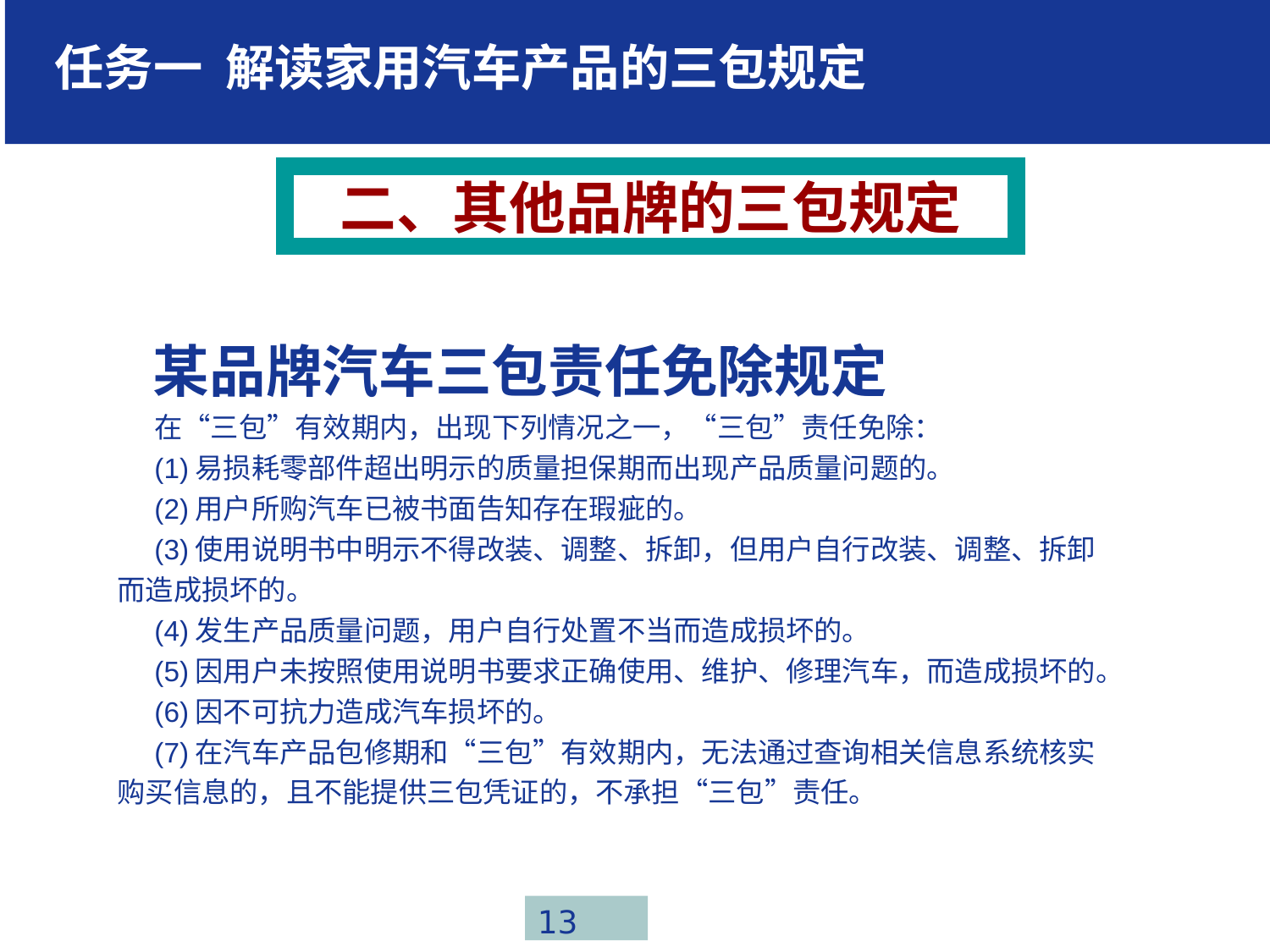

任务一  解读家用汽车产品的三包规定
二、其他品牌的三包规定
某品牌汽车三包责任免除规定
在“三包”有效期内，出现下列情况之一，“三包”责任免除：
(1)易损耗零部件超出明示的质量担保期而出现产品质量问题的。
(2)用户所购汽车已被书面告知存在瑕疵的。
(3)使用说明书中明示不得改装、调整、拆卸，但用户自行改装、调整、拆卸而造成损坏的。
(4)发生产品质量问题，用户自行处置不当而造成损坏的。
(5)因用户未按照使用说明书要求正确使用、维护、修理汽车，而造成损坏的。
(6)因不可抗力造成汽车损坏的。
(7)在汽车产品包修期和“三包”有效期内，无法通过查询相关信息系统核实购买信息的，且不能提供三包凭证的，不承担“三包”责任。
13